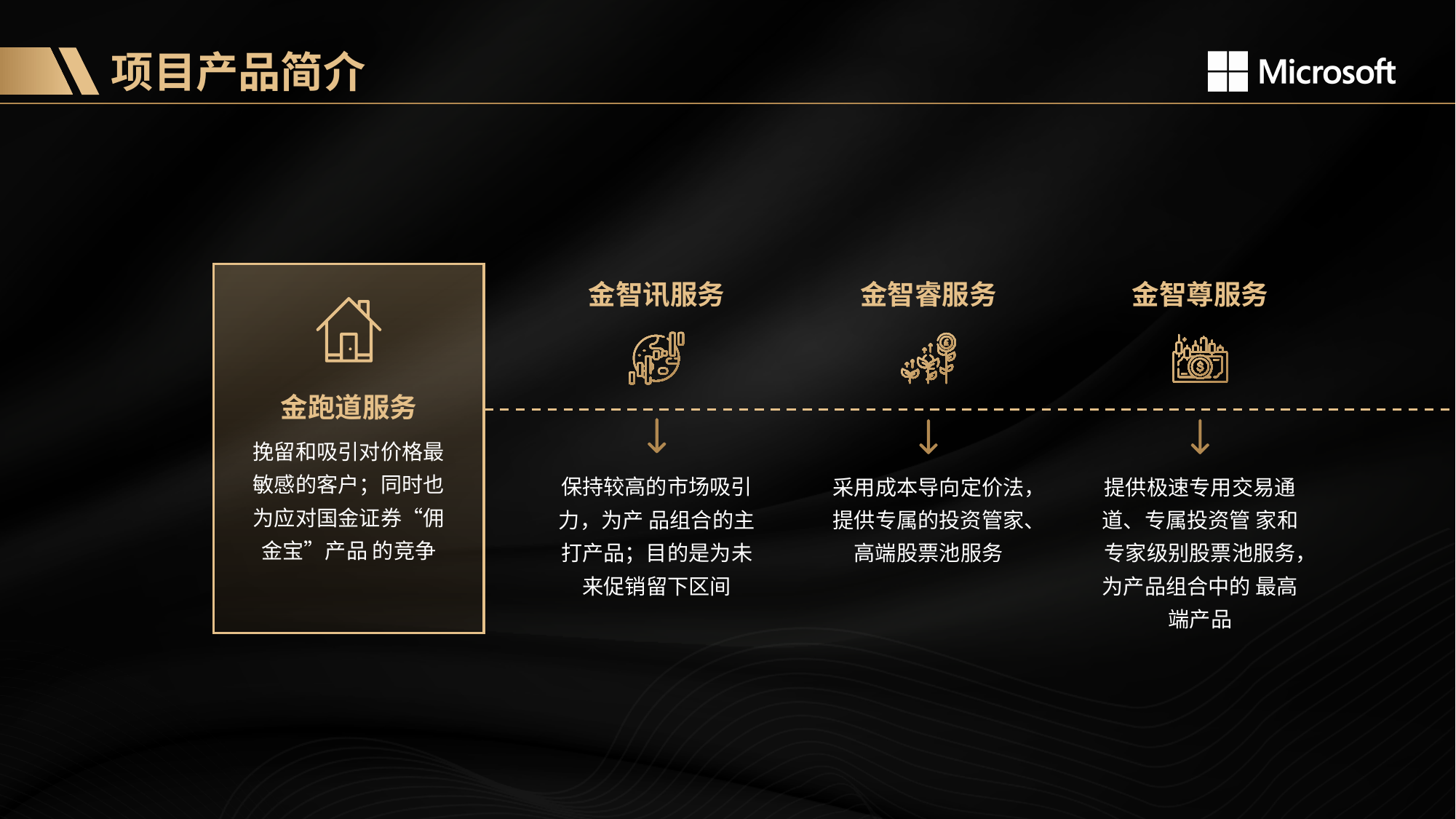

项目产品简介

金智讯服务
金智睿服务
金智尊服务

金跑道服务

挽留和吸引对价格最敏感的客户；同时也为应对国金证券“佣金宝”产品 的竞争
保持较高的市场吸引力，为产 品组合的主打产品；目的是为未来促销留下区间
采用成本导向定价法，提供专属的投资管家、高端股票池服务
提供极速专用交易通道、专属投资管 家和专家级别股票池服务，为产品组合中的 最高端产品